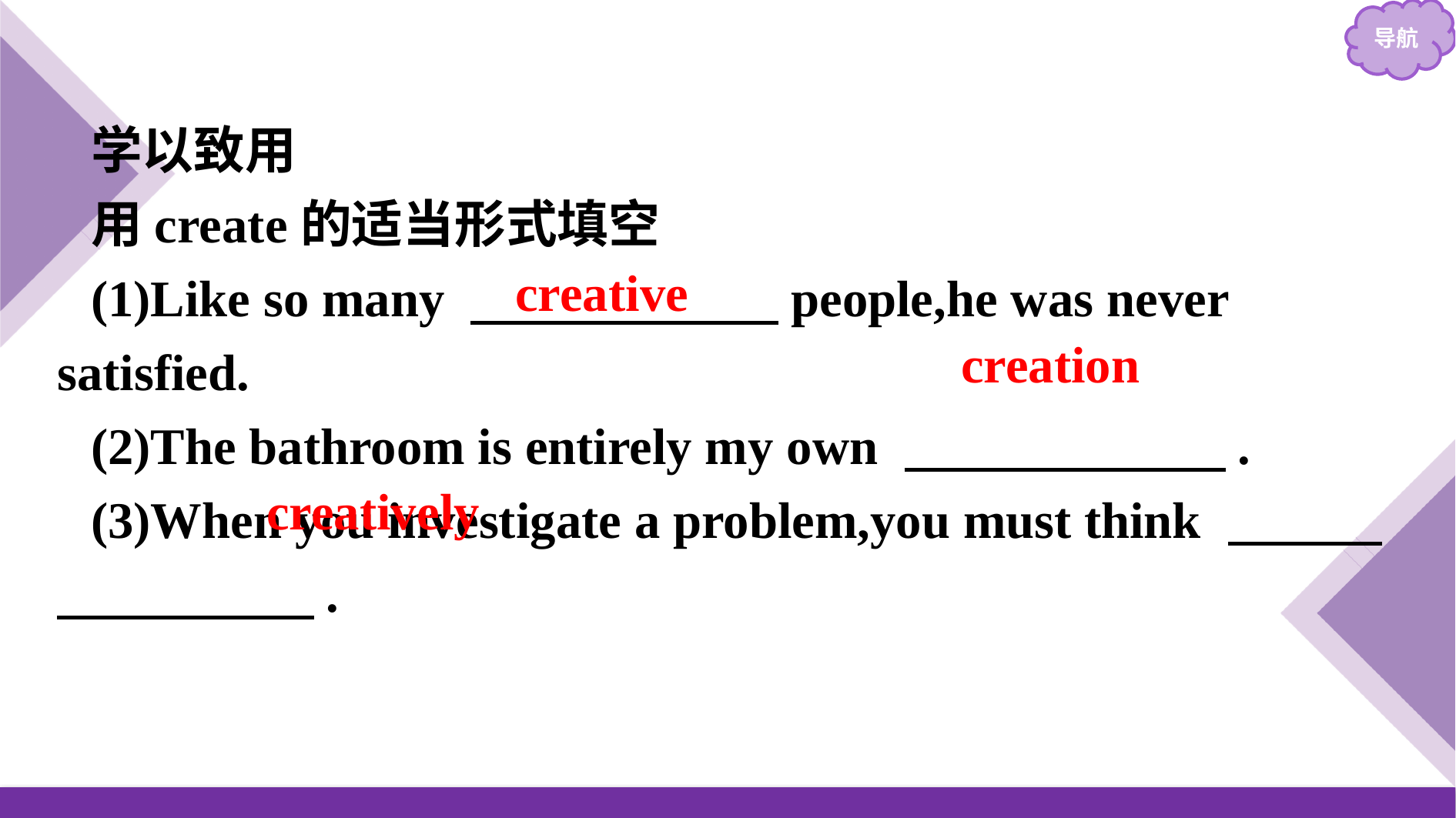

学以致用
用create的适当形式填空
(1)Like so many 　　　　　　people,he was never satisfied.
(2)The bathroom is entirely my own 　                       .
(3)When you investigate a problem,you must think 　　　　　　　　.
creative
creation
creatively